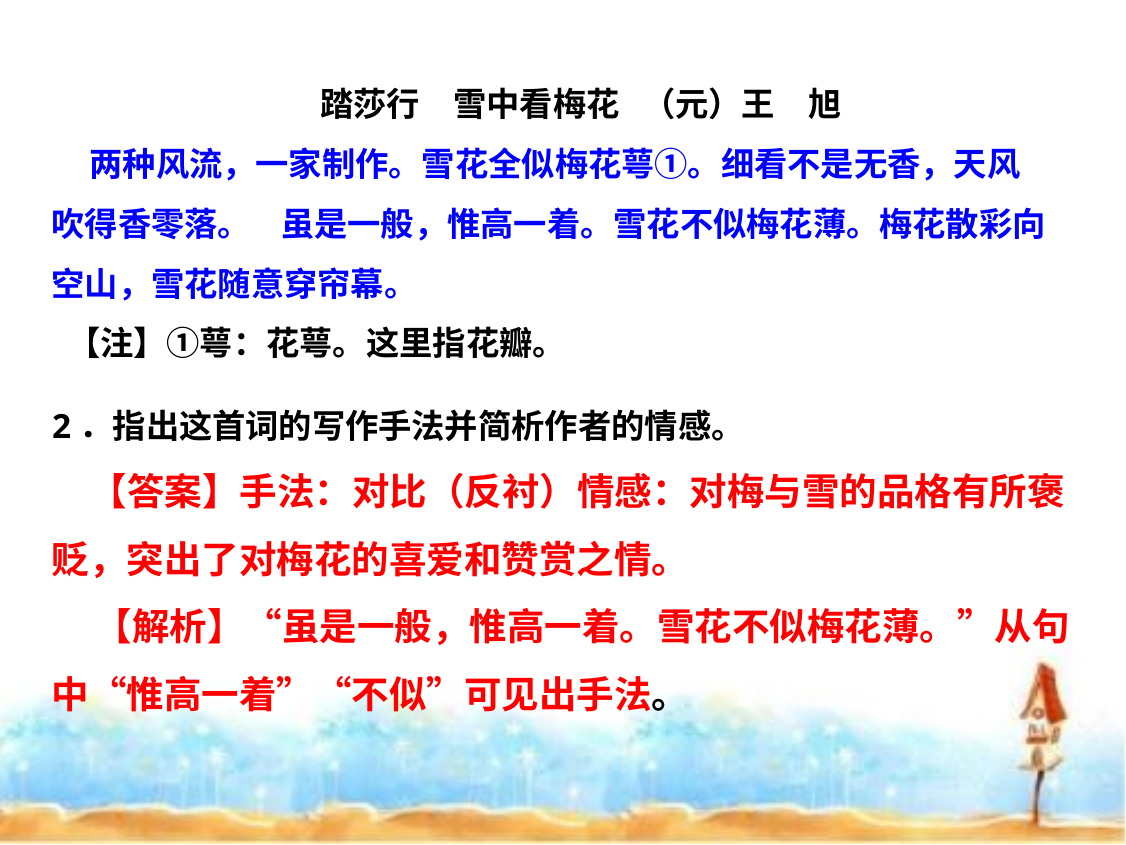

踏莎行　雪中看梅花   （元）王　旭
    两种风流，一家制作。雪花全似梅花萼①。细看不是无香，天风吹得香零落。    虽是一般，惟高一着。雪花不似梅花薄。梅花散彩向空山，雪花随意穿帘幕。
 【注】①萼：花萼。这里指花瓣。
2．指出这首词的写作手法并简析作者的情感。
    【答案】手法：对比（反衬）情感：对梅与雪的品格有所褒贬，突出了对梅花的喜爱和赞赏之情。
    【解析】“虽是一般，惟高一着。雪花不似梅花薄。”从句中“惟高一着”“不似”可见出手法。